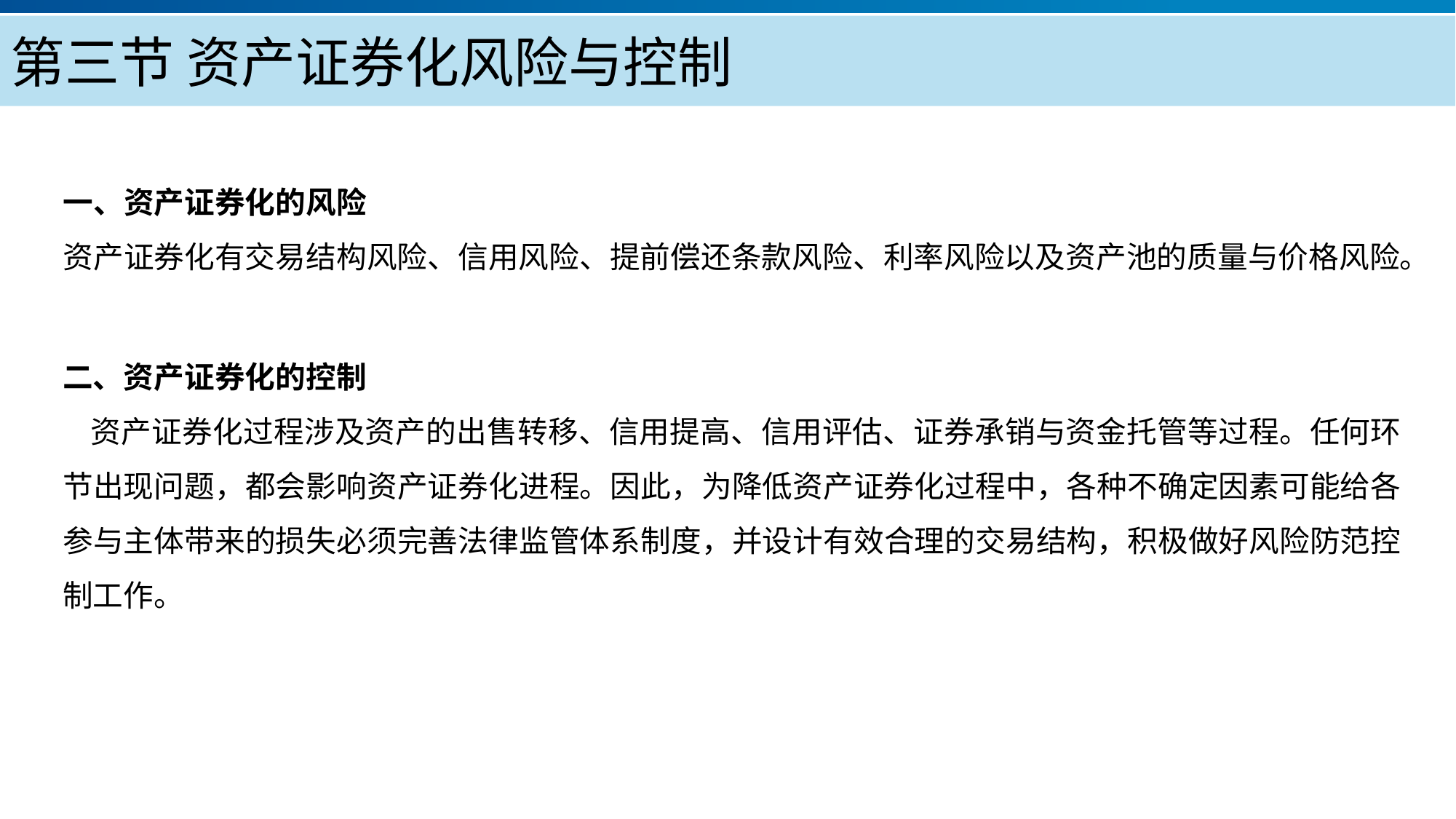

第三节 资产证券化风险与控制
一、资产证券化的风险
资产证券化有交易结构风险、信用风险、提前偿还条款风险、利率风险以及资产池的质量与价格风险。
二、资产证券化的控制
   资产证券化过程涉及资产的出售转移、信用提高、信用评估、证券承销与资金托管等过程。任何环节出现问题，都会影响资产证券化进程。因此，为降低资产证券化过程中，各种不确定因素可能给各参与主体带来的损失必须完善法律监管体系制度，并设计有效合理的交易结构，积极做好风险防范控制工作。
产品服务
公司优势
公司简介
产品系列
品牌优势
企业愿景
主打产品
团队组织
核心竞争力
人才优势
联系方式
历程荣誉
售后支持
商业模式
期待合作